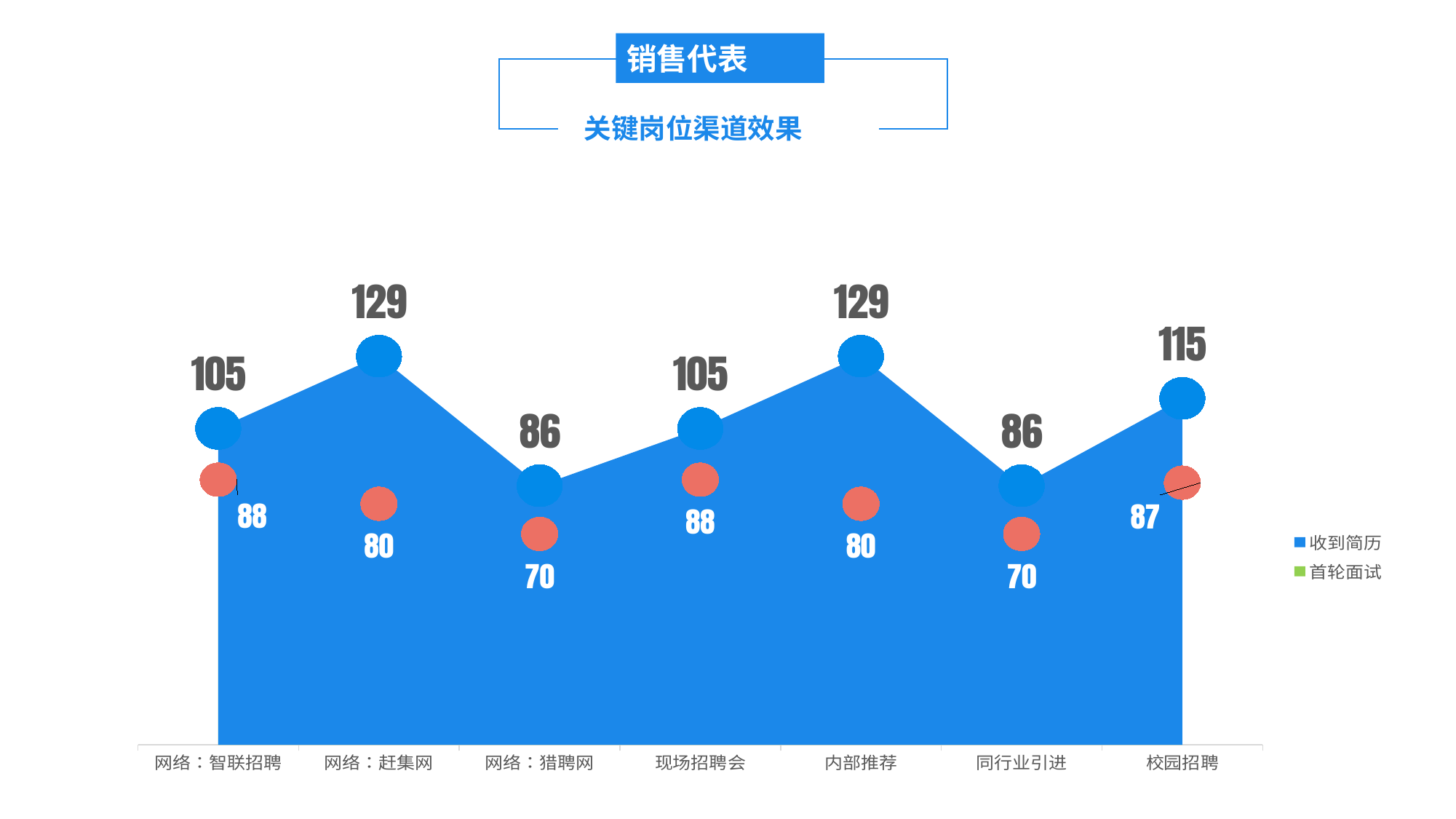

销售代表

渠道效果
关键岗位渠道效果

### Chart

| Category | 收到简历 | 首轮面试 | 收到简历2 | 首轮面试2 |
|---|---|---|---|---|
| 网络：智联招聘
 | 105.0 | 88.0 | 105.0 | 88.0 |
| 网络：赶集网
 | 129.0 | 80.0 | 129.0 | 80.0 |
| 网络：猎聘网
 | 86.0 | 70.0 | 86.0 | 70.0 |
| 现场招聘会
 | 105.0 | 88.0 | 105.0 | 88.0 |
| 内部推荐 | 129.0 | 80.0 | 129.0 | 80.0 |
| 同行业引进 | 86.0 | 70.0 | 86.0 | 70.0 |
| 校园招聘 | 115.0 | 87.0 | 115.0 | 87.0 |